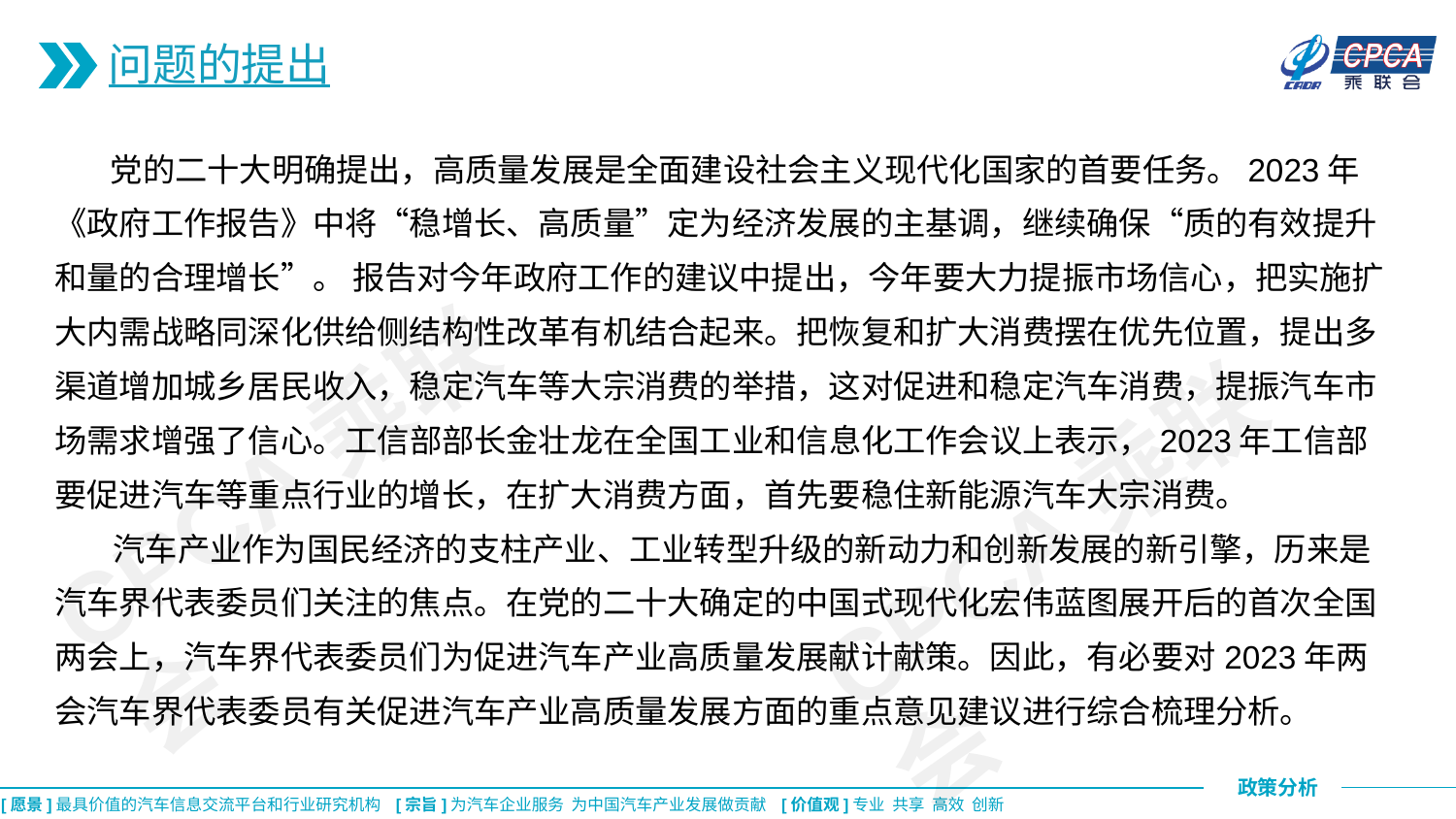

问题的提出
       党的二十大明确提出，高质量发展是全面建设社会主义现代化国家的首要任务。2023年《政府工作报告》中将“稳增长、高质量”定为经济发展的主基调，继续确保“质的有效提升和量的合理增长”。 报告对今年政府工作的建议中提出，今年要大力提振市场信心，把实施扩大内需战略同深化供给侧结构性改革有机结合起来。把恢复和扩大消费摆在优先位置，提出多渠道增加城乡居民收入，稳定汽车等大宗消费的举措，这对促进和稳定汽车消费，提振汽车市场需求增强了信心。工信部部长金壮龙在全国工业和信息化工作会议上表示，2023年工信部要促进汽车等重点行业的增长，在扩大消费方面，首先要稳住新能源汽车大宗消费。
       汽车产业作为国民经济的支柱产业、工业转型升级的新动力和创新发展的新引擎，历来是汽车界代表委员们关注的焦点。在党的二十大确定的中国式现代化宏伟蓝图展开后的首次全国两会上，汽车界代表委员们为促进汽车产业高质量发展献计献策。因此，有必要对2023年两会汽车界代表委员有关促进汽车产业高质量发展方面的重点意见建议进行综合梳理分析。
CPCA乘联会
CPCA乘联会